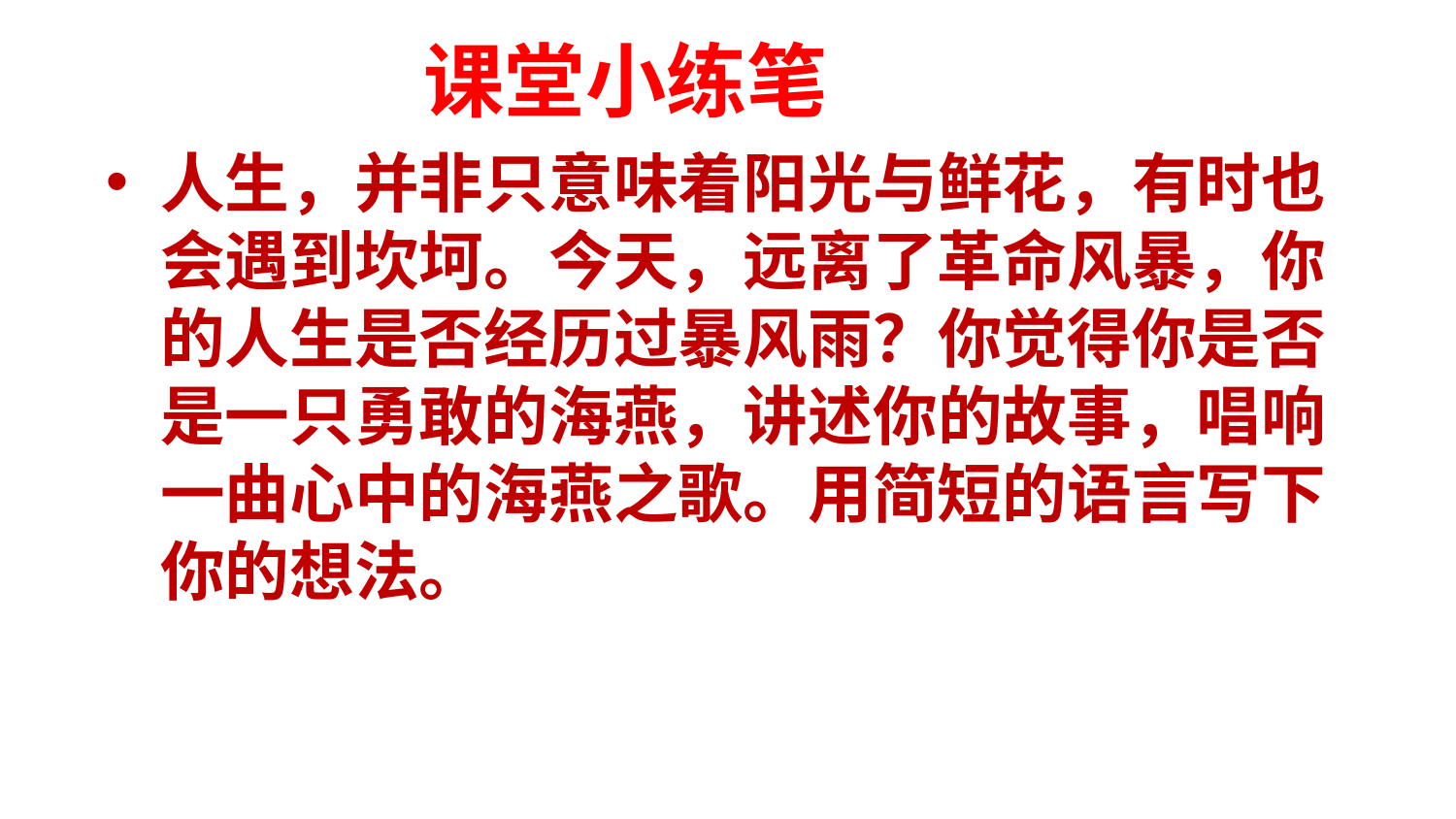

课堂小练笔
# 人生，并非只意味着阳光与鲜花，有时也会遇到坎坷。今天，远离了革命风暴，你的人生是否经历过暴风雨？你觉得你是否是一只勇敢的海燕，讲述你的故事，唱响一曲心中的海燕之歌。用简短的语言写下你的想法。